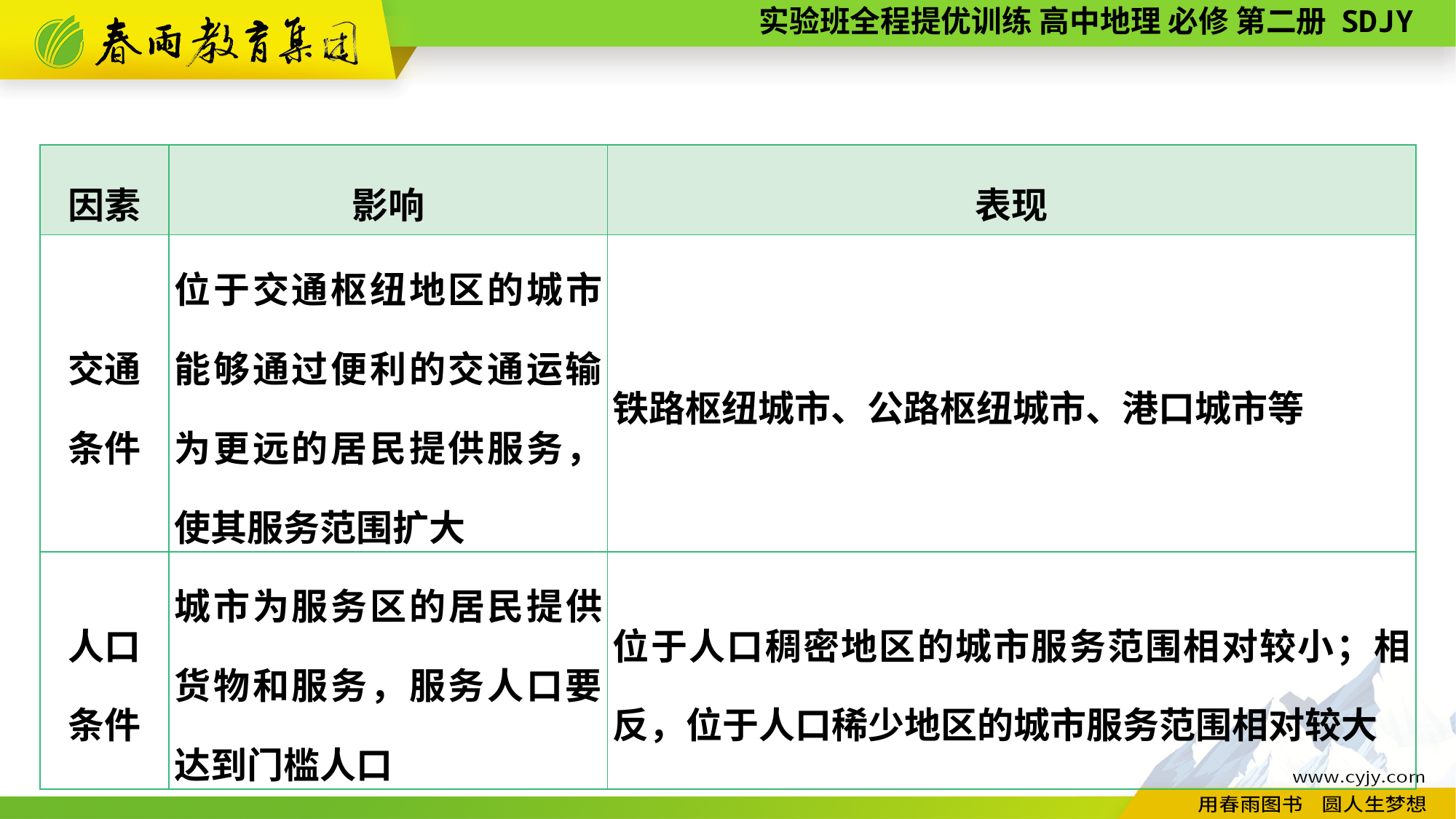

| 因素 | 影响 | 表现 |
| --- | --- | --- |
| 交通 条件 | 位于交通枢纽地区的城市能够通过便利的交通运输为更远的居民提供服务，使其服务范围扩大 | 铁路枢纽城市、公路枢纽城市、港口城市等 |
| 人口 条件 | 城市为服务区的居民提供货物和服务，服务人口要达到门槛人口 | 位于人口稠密地区的城市服务范围相对较小；相反，位于人口稀少地区的城市服务范围相对较大 |